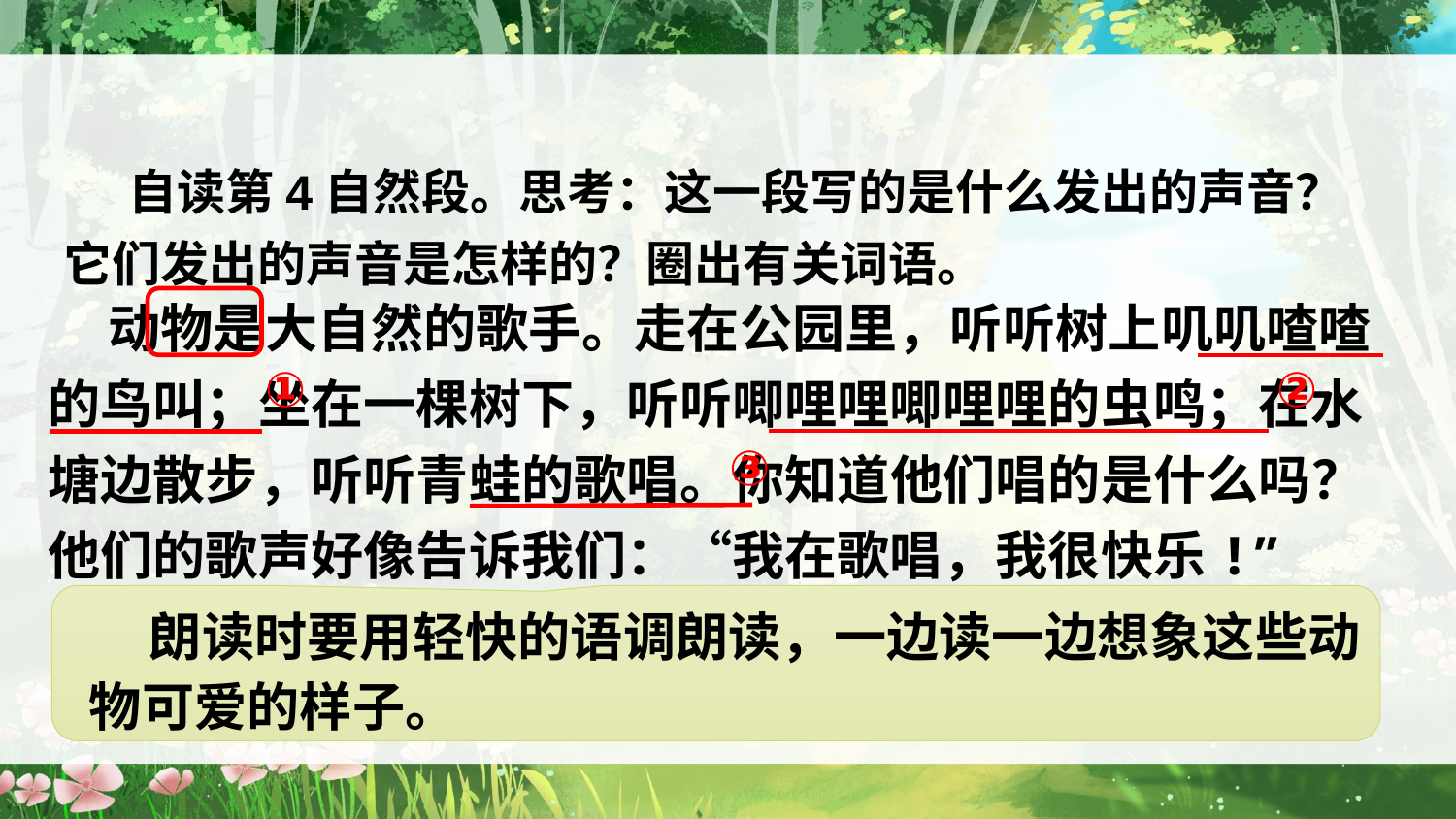

自读第4自然段。思考：这一段写的是什么发出的声音？它们发出的声音是怎样的？圈出有关词语。
    动物是大自然的歌手。走在公园里，听听树上叽叽喳喳的鸟叫；坐在一棵树下，听听唧哩哩唧哩哩的虫鸣；在水塘边散步，听听青蛙的歌唱。你知道他们唱的是什么吗？他们的歌声好像告诉我们：“我在歌唱，我很快乐!”

①
②
③

    朗读时要用轻快的语调朗读，一边读一边想象这些动物可爱的样子。